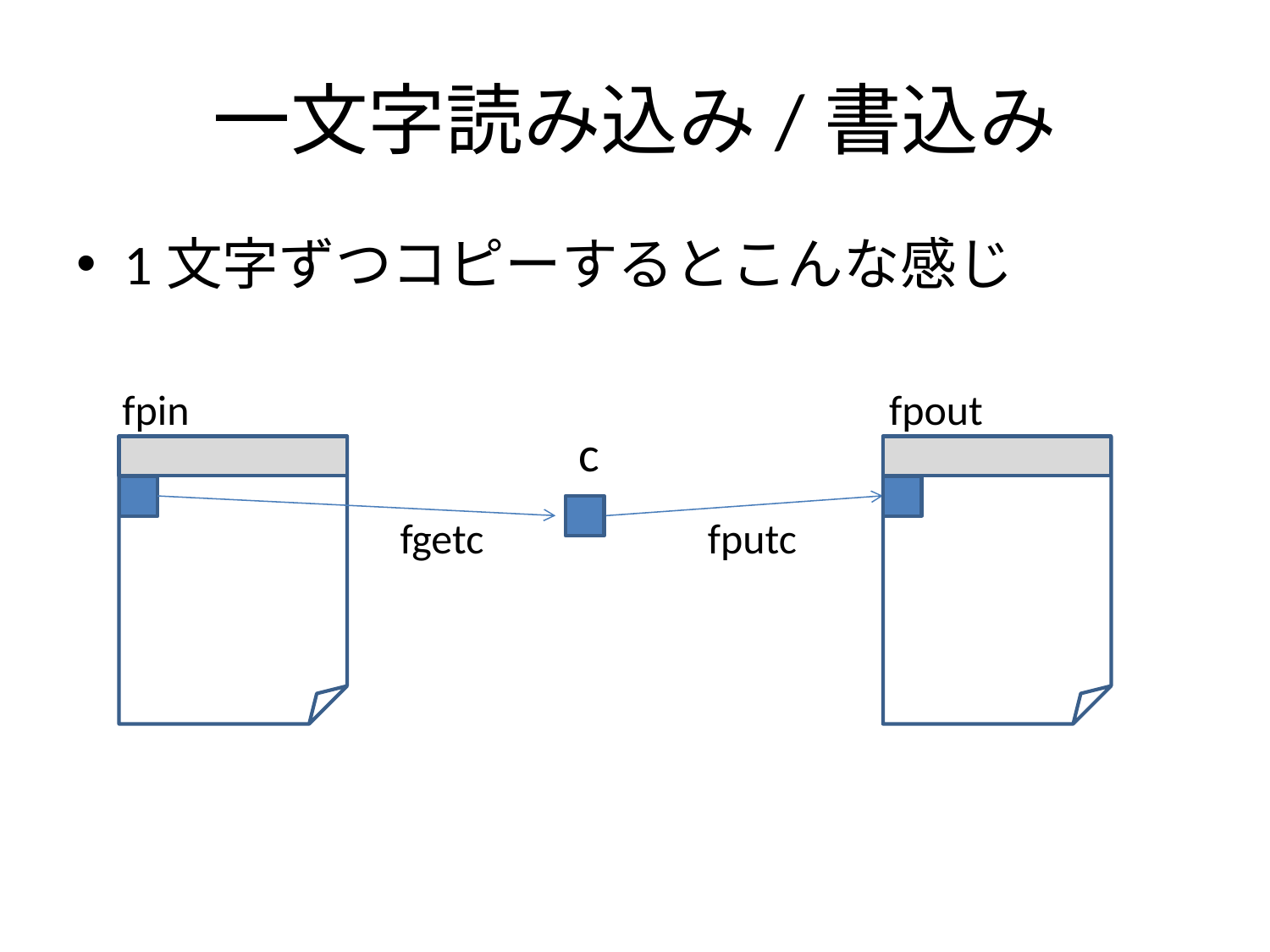

# 一文字読み込み/書込み
1文字ずつコピーするとこんな感じ
fpin
fpout
c

fgetc
fputc